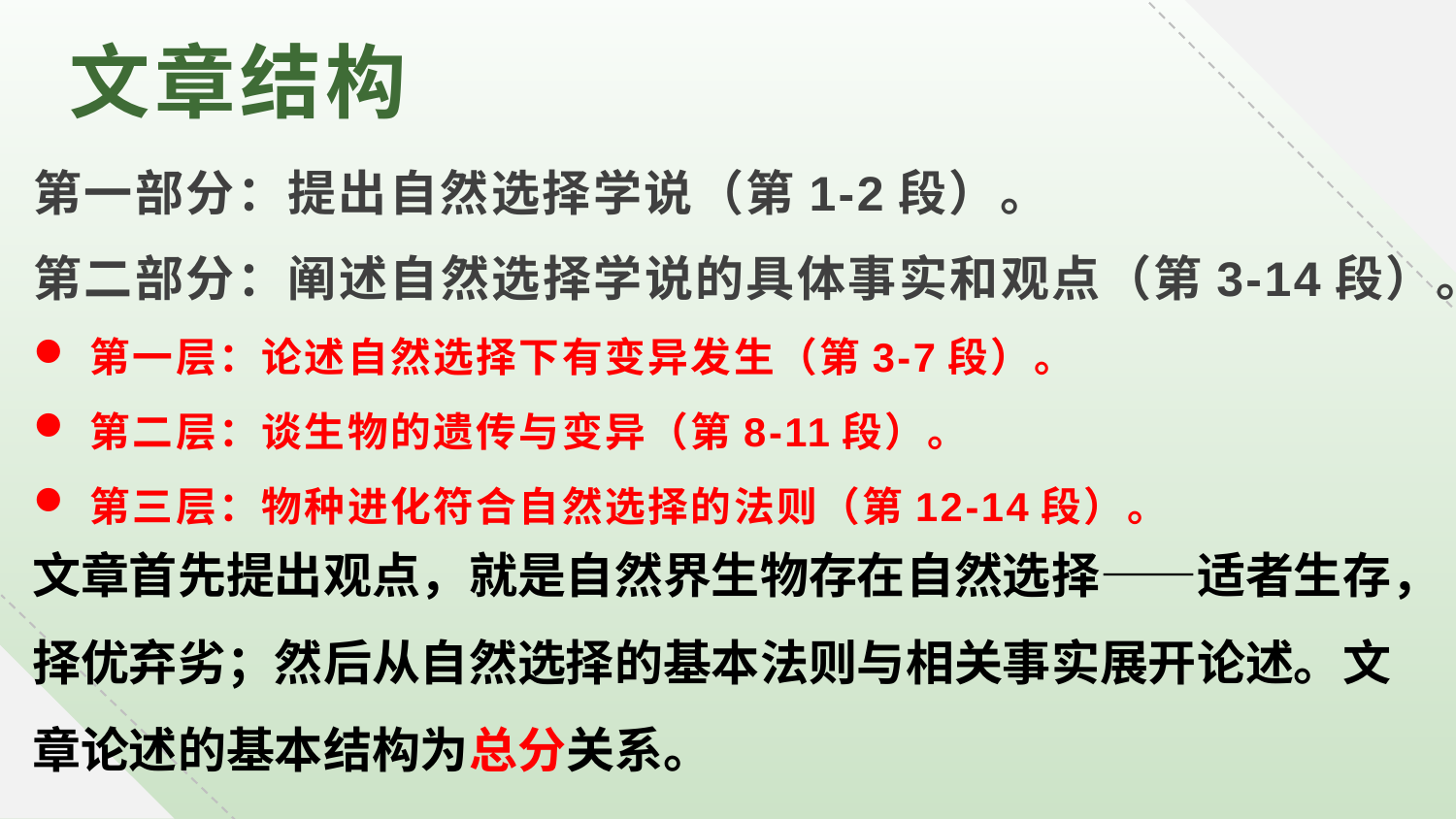

文章结构
第一部分：提出自然选择学说（第1-2段）。
第二部分：阐述自然选择学说的具体事实和观点（第3-14段）。
第一层：论述自然选择下有变异发生（第3-7段）。
第二层：谈生物的遗传与变异（第8-11段）。
第三层：物种进化符合自然选择的法则（第12-14段）。
文章首先提出观点，就是自然界生物存在自然选择——适者生存，择优弃劣；然后从自然选择的基本法则与相关事实展开论述。文章论述的基本结构为总分关系。